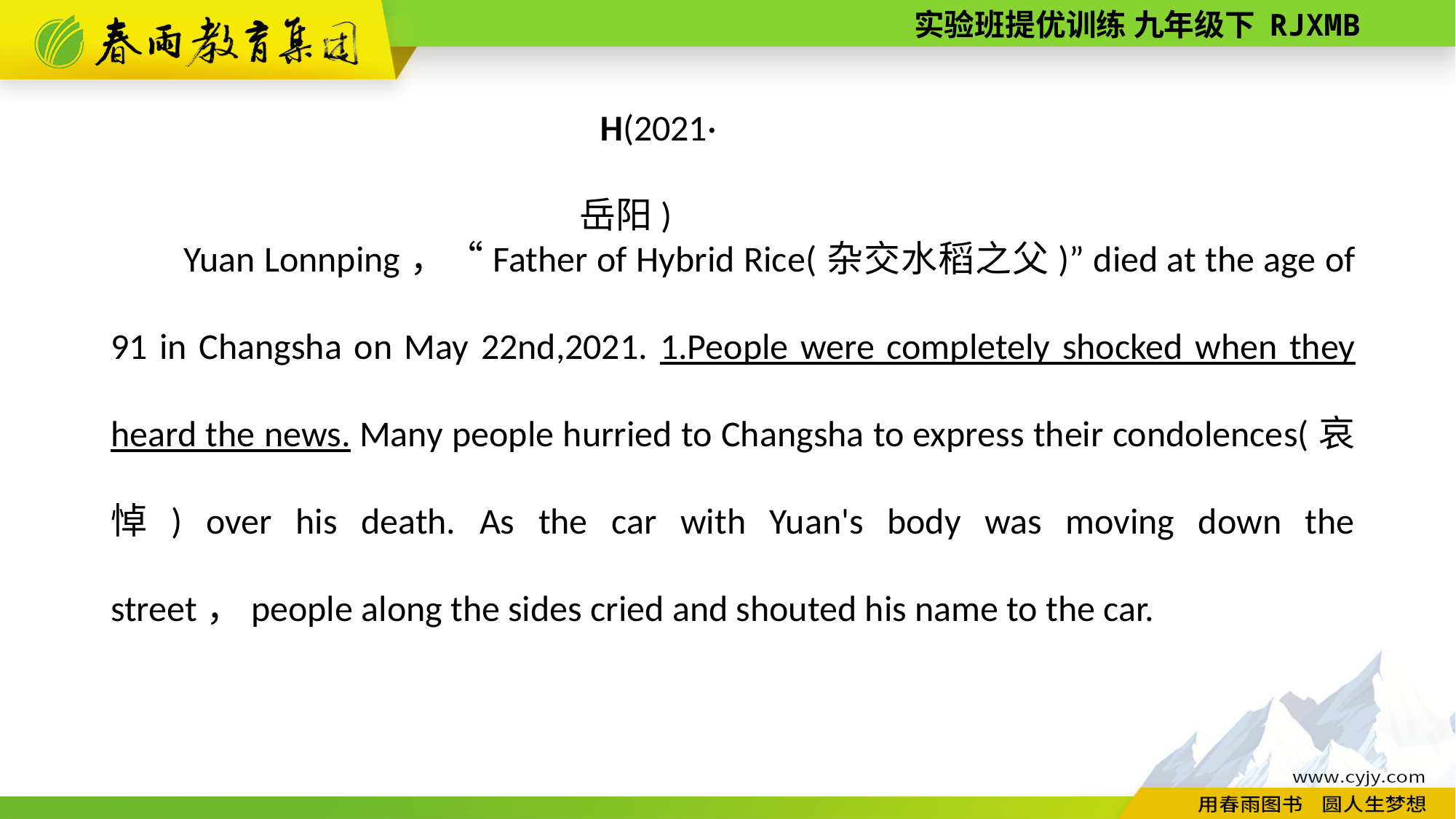

H(2021·岳阳)
Yuan Lonnping，“Father of Hybrid Rice(杂交水稻之父)” died at the age of 91 in Changsha on May 22nd,2021. 1.People were completely shocked when they heard the news. Many people hurried to Changsha to express their condolences(哀悼) over his death. As the car with Yuan's body was moving down the street，people along the sides cried and shouted his name to the car.